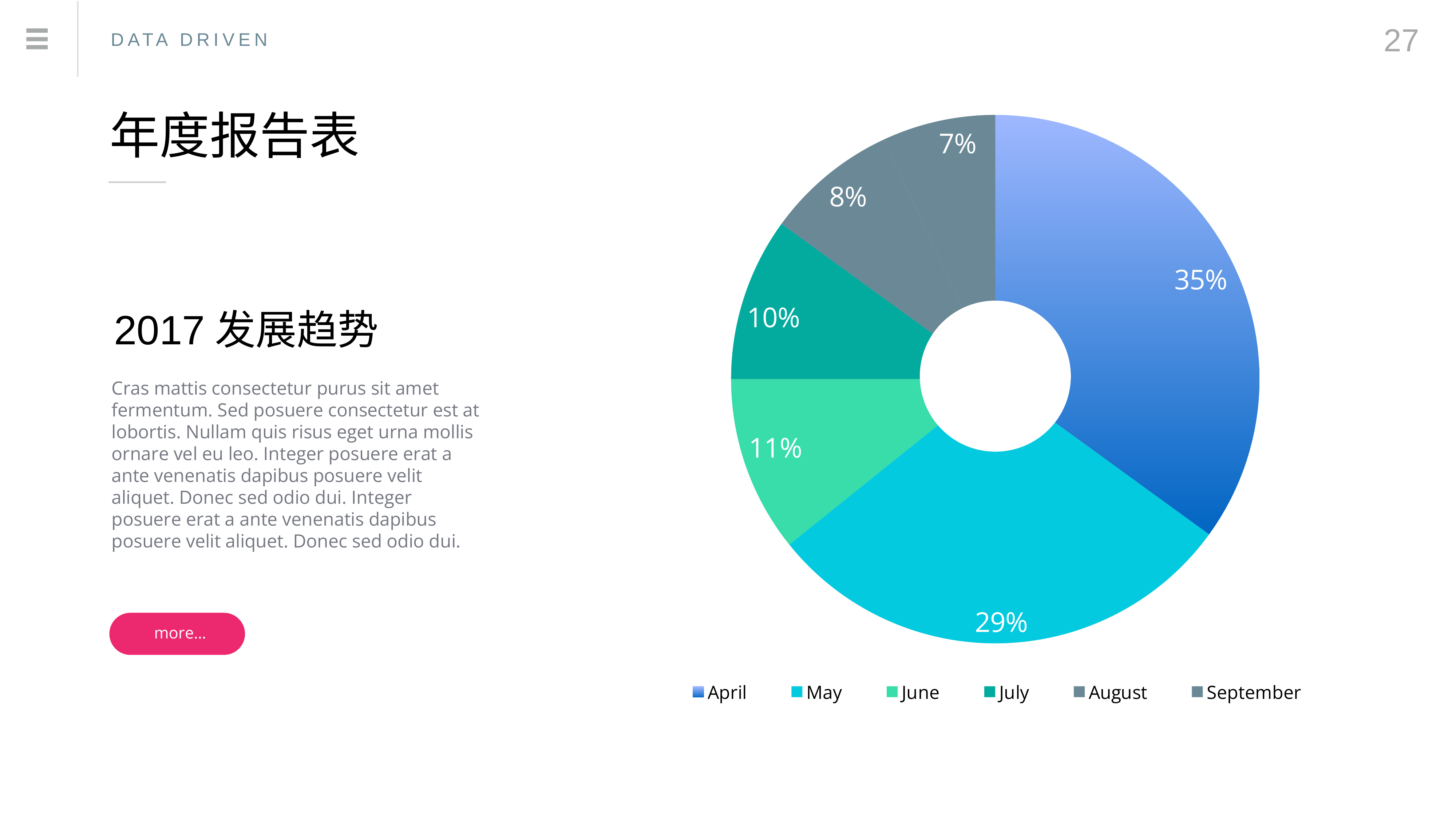

27
DATA DRIVEN
年度报告表

### Chart:

| Category | Region 1 |
|---|---|
| April | 91.0 |
| May | 76.0 |
| June | 28.0 |
| July | 26.0 |
| August | 21.0 |
| September | 18.0 |
2017发展趋势

Cras mattis consectetur purus sit amet fermentum. Sed posuere consectetur est at lobortis. Nullam quis risus eget urna mollis ornare vel eu leo. Integer posuere erat a ante venenatis dapibus posuere velit aliquet. Donec sed odio dui. Integer posuere erat a ante venenatis dapibus posuere velit aliquet. Donec sed odio dui.

more…